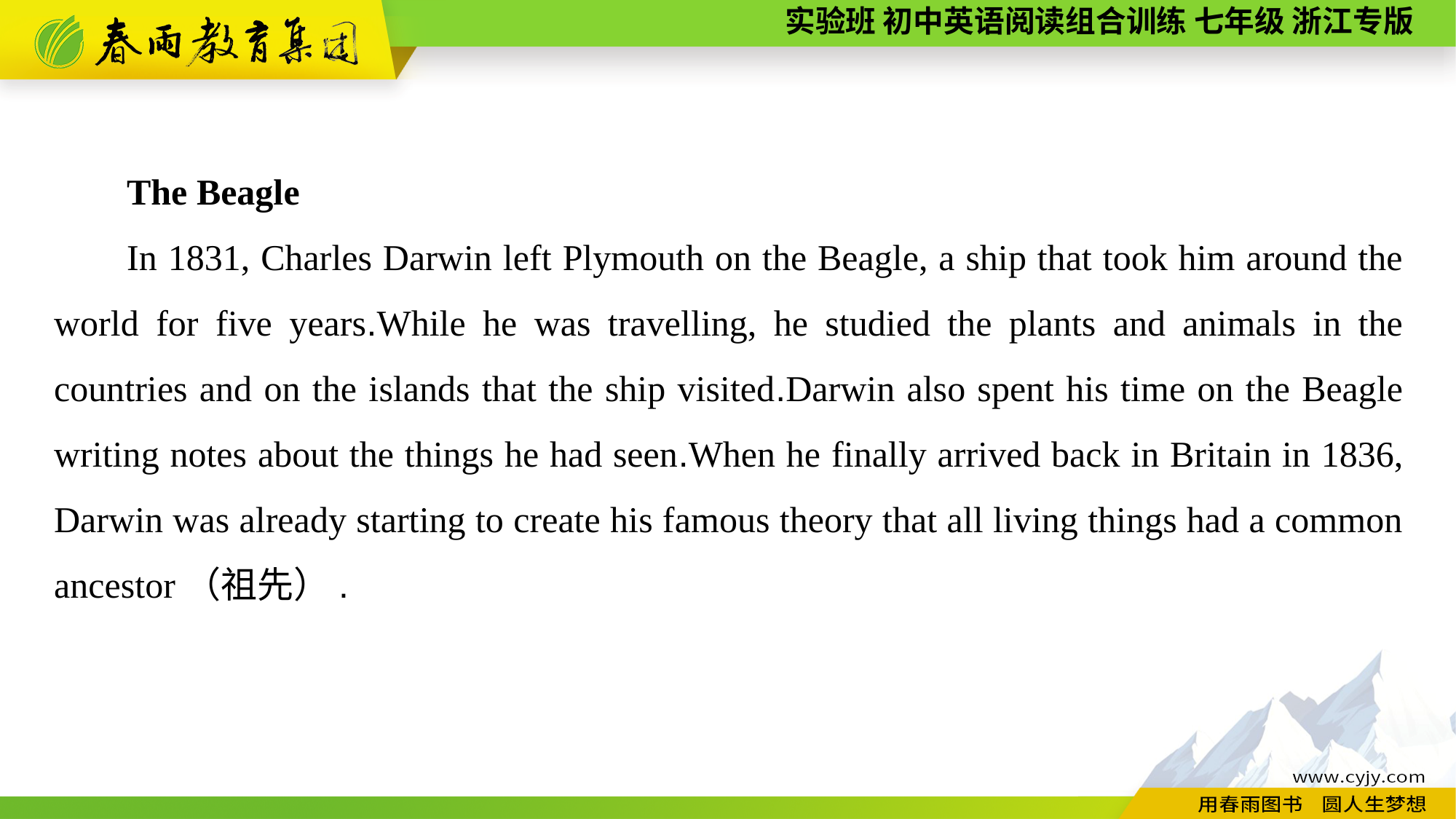

The Beagle
In 1831, Charles Darwin left Plymouth on the Beagle, a ship that took him around the world for five years.While he was travelling, he studied the plants and animals in the countries and on the islands that the ship visited.Darwin also spent his time on the Beagle writing notes about the things he had seen.When he finally arrived back in Britain in 1836, Darwin was already starting to create his famous theory that all living things had a common ancestor（祖先）.